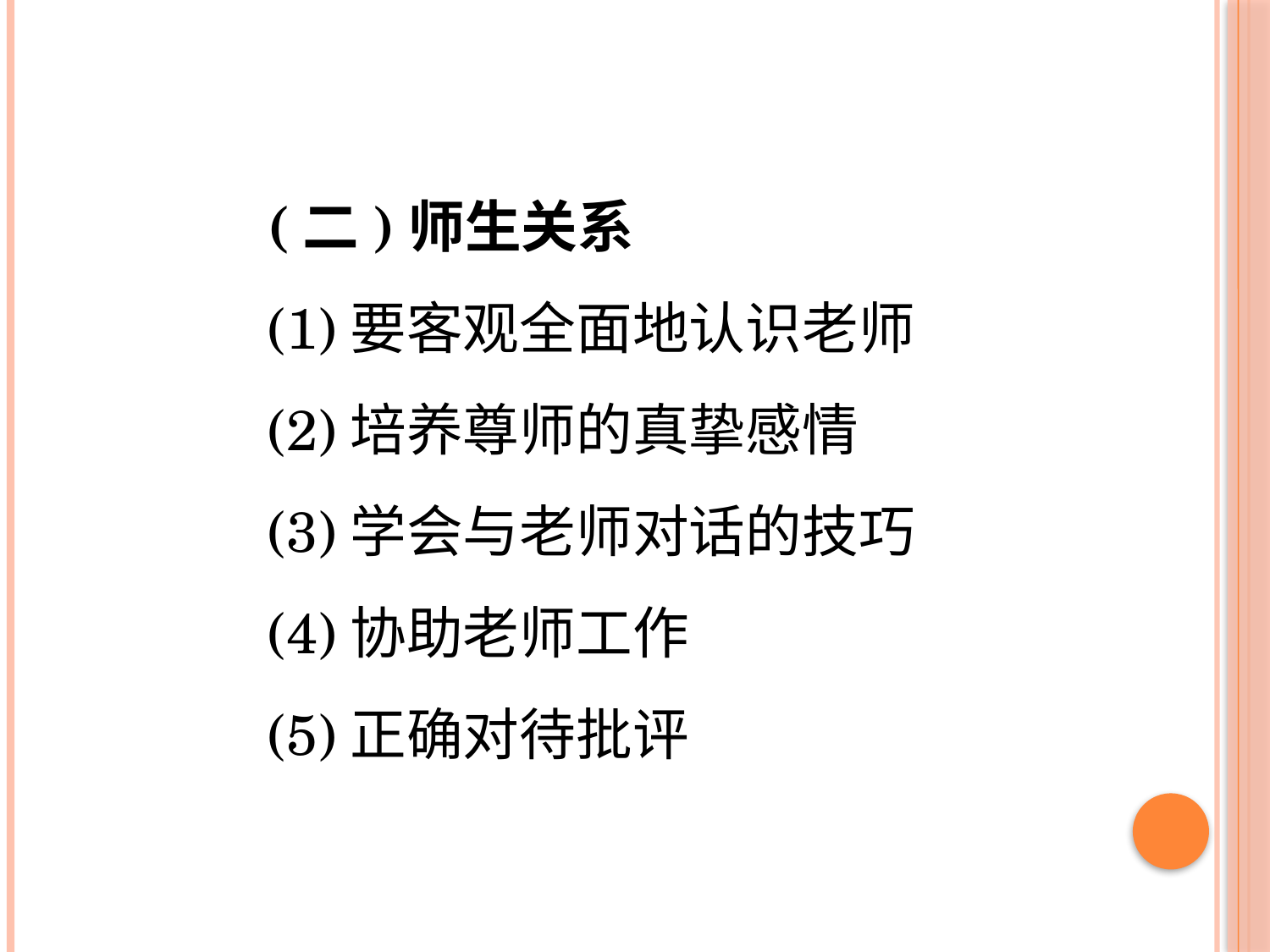

(二)师生关系
(1)要客观全面地认识老师
(2)培养尊师的真挚感情
(3)学会与老师对话的技巧
(4)协助老师工作
(5)正确对待批评